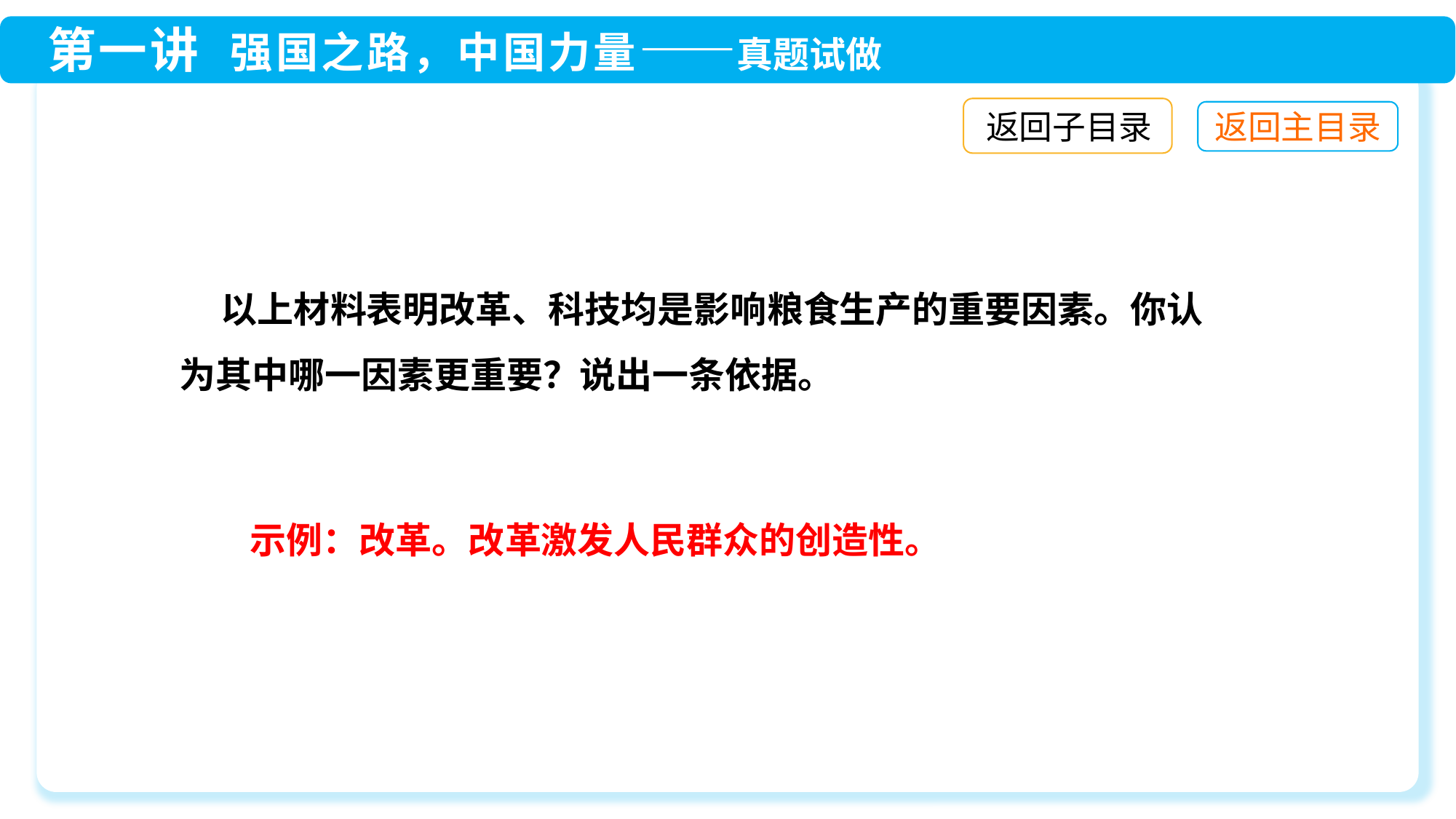

返回子目录

    以上材料表明改革、科技均是影响粮食生产的重要因素。你认为其中哪一因素更重要？说出一条依据。
示例：改革。改革激发人民群众的创造性。